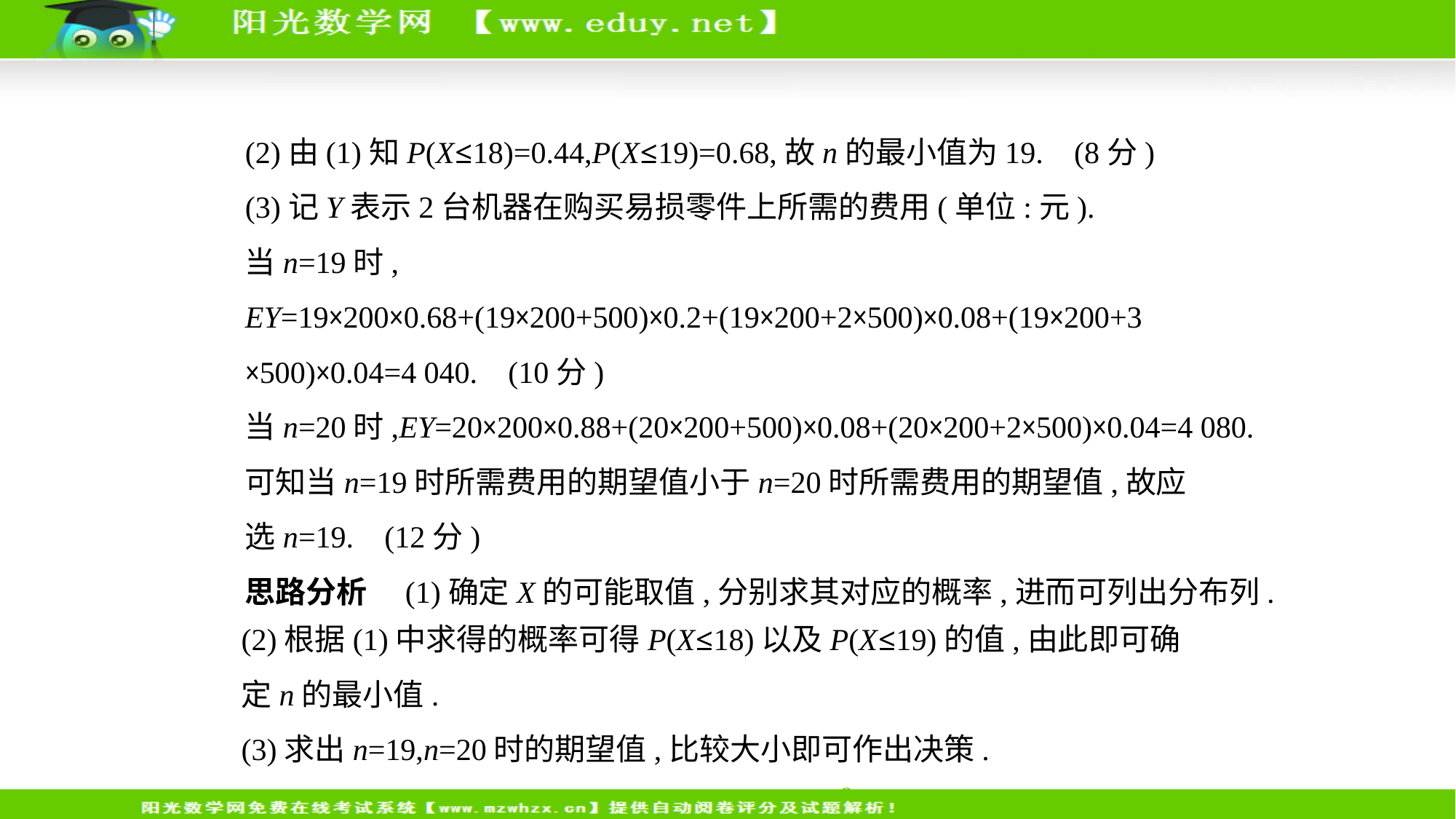

(2)由(1)知P(X≤18)=0.44,P(X≤19)=0.68,故n的最小值为19. (8分)
(3)记Y表示2台机器在购买易损零件上所需的费用(单位:元).
当n=19时,
EY=19×200×0.68+(19×200+500)×0.2+(19×200+2×500)×0.08+(19×200+3
×500)×0.04=4 040. (10分)
当n=20时,EY=20×200×0.88+(20×200+500)×0.08+(20×200+2×500)×0.04=4 080.可知当n=19时所需费用的期望值小于n=20时所需费用的期望值,故应
选n=19. (12分)
思路分析　(1)确定X的可能取值,分别求其对应的概率,进而可列出分布列.

(2)根据(1)中求得的概率可得P(X≤18)以及P(X≤19)的值,由此即可确
定n的最小值.
(3)求出n=19,n=20时的期望值,比较大小即可作出决策.